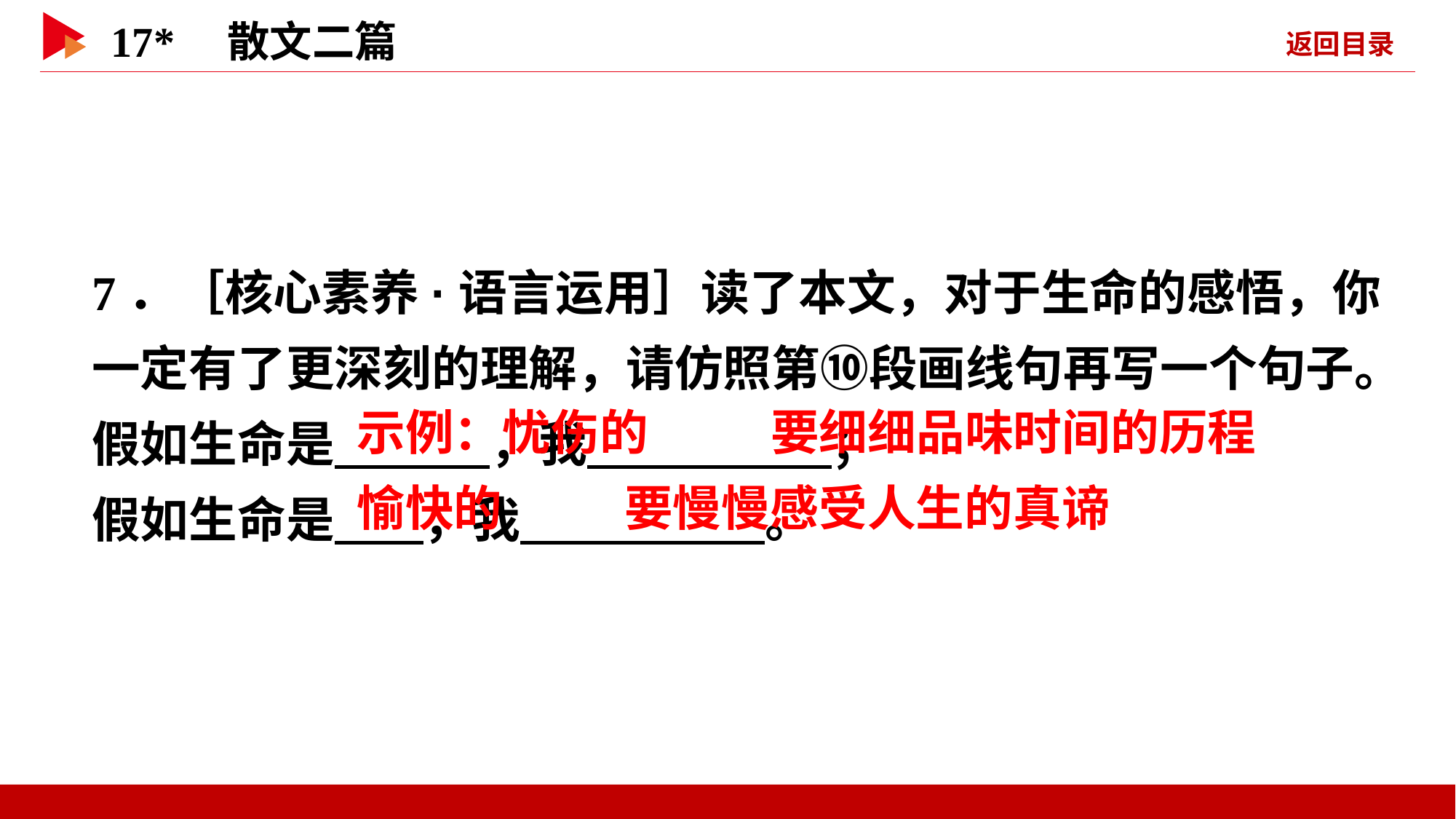

7．［核心素养·语言运用］读了本文，对于生命的感悟，你一定有了更深刻的理解，请仿照第⑩段画线句再写一个句子。
假如生命是              ，我                      ；
假如生命是        ，我                      。
 示例：忧伤的
 要细细品味时间的历程
 愉快的
 要慢慢感受人生的真谛